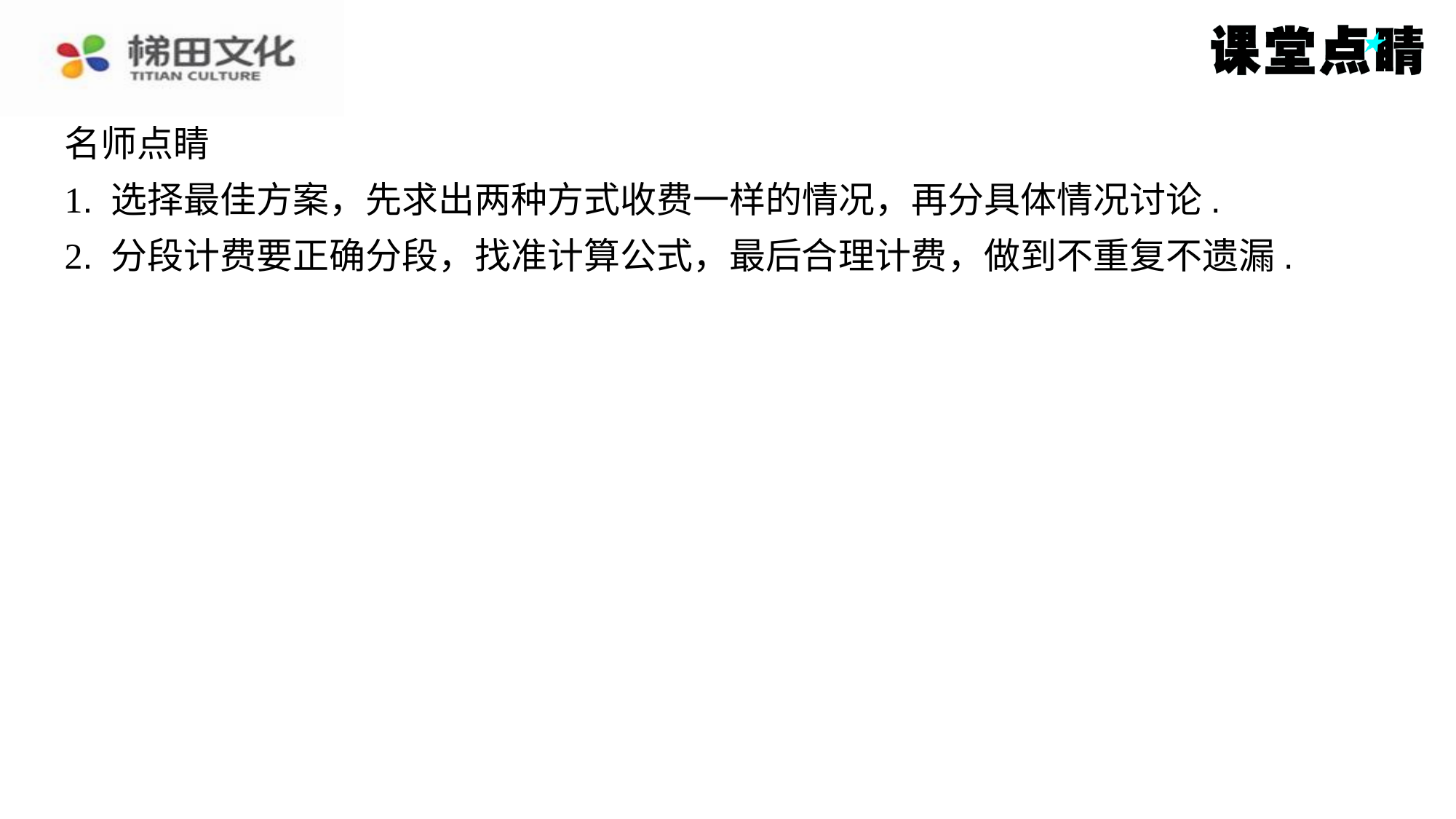

名师点睛
1. 选择最佳方案，先求出两种方式收费一样的情况，再分具体情况讨论.
2. 分段计费要正确分段，找准计算公式，最后合理计费，做到不重复不遗漏.